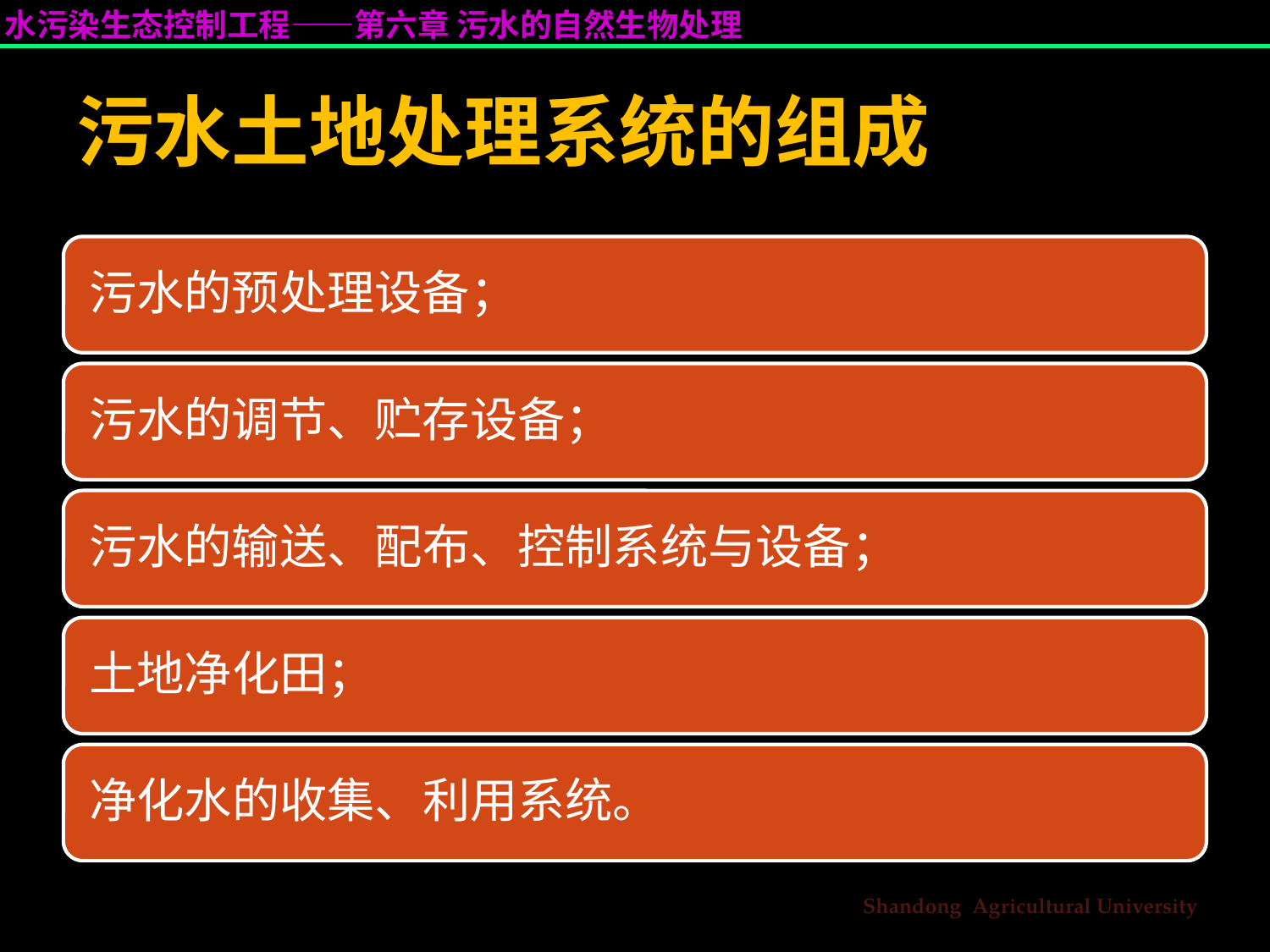

# 污水土地处理系统的组成
污水的预处理设备；
污水的调节、贮存设备；
污水的输送、配布、控制系统与设备；
土地净化田；
净化水的收集、利用系统。